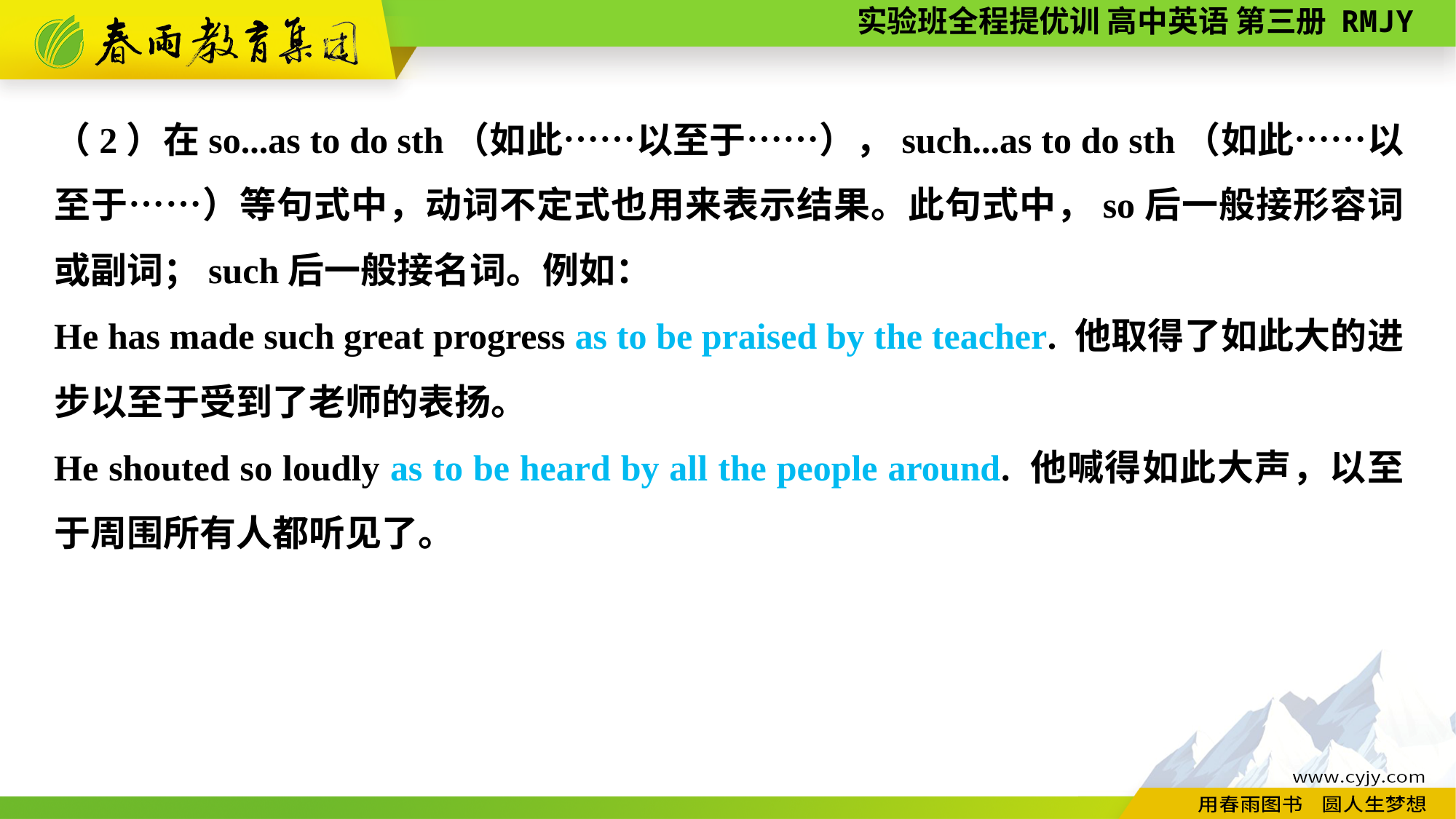

（2）在so...as to do sth（如此……以至于……），such...as to do sth（如此……以至于……）等句式中，动词不定式也用来表示结果。此句式中，so后一般接形容词或副词；such后一般接名词。例如：
He has made such great progress as to be praised by the teacher. 他取得了如此大的进步以至于受到了老师的表扬。
He shouted so loudly as to be heard by all the people around. 他喊得如此大声，以至于周围所有人都听见了。